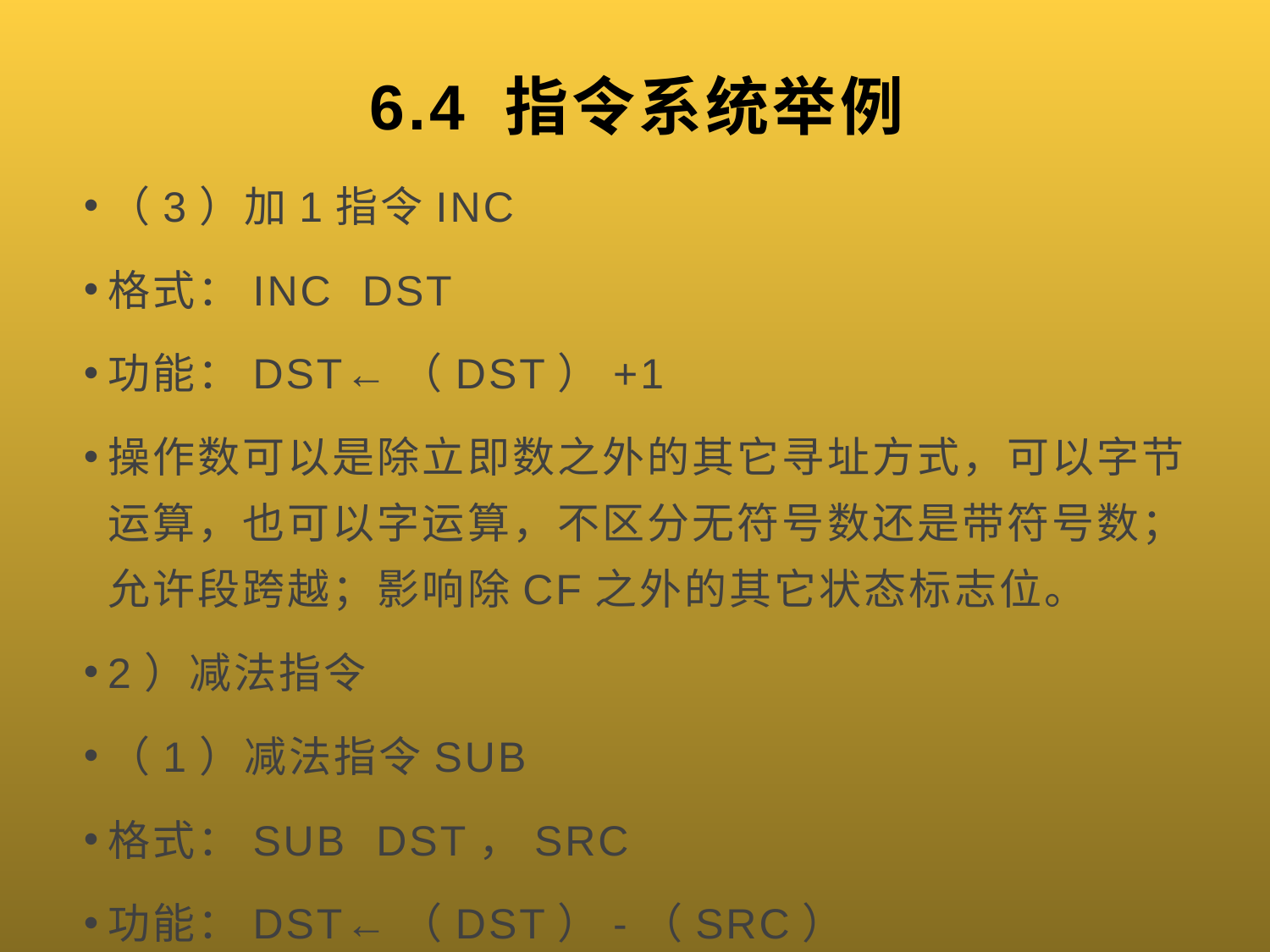

# 6.4 指令系统举例
（3）加1指令INC
格式：INC  DST
功能：DST←（DST）+1
操作数可以是除立即数之外的其它寻址方式，可以字节运算，也可以字运算，不区分无符号数还是带符号数；允许段跨越；影响除CF之外的其它状态标志位。
2）减法指令
（1）减法指令SUB
格式：SUB  DST，SRC
功能：DST←（DST）-（SRC）